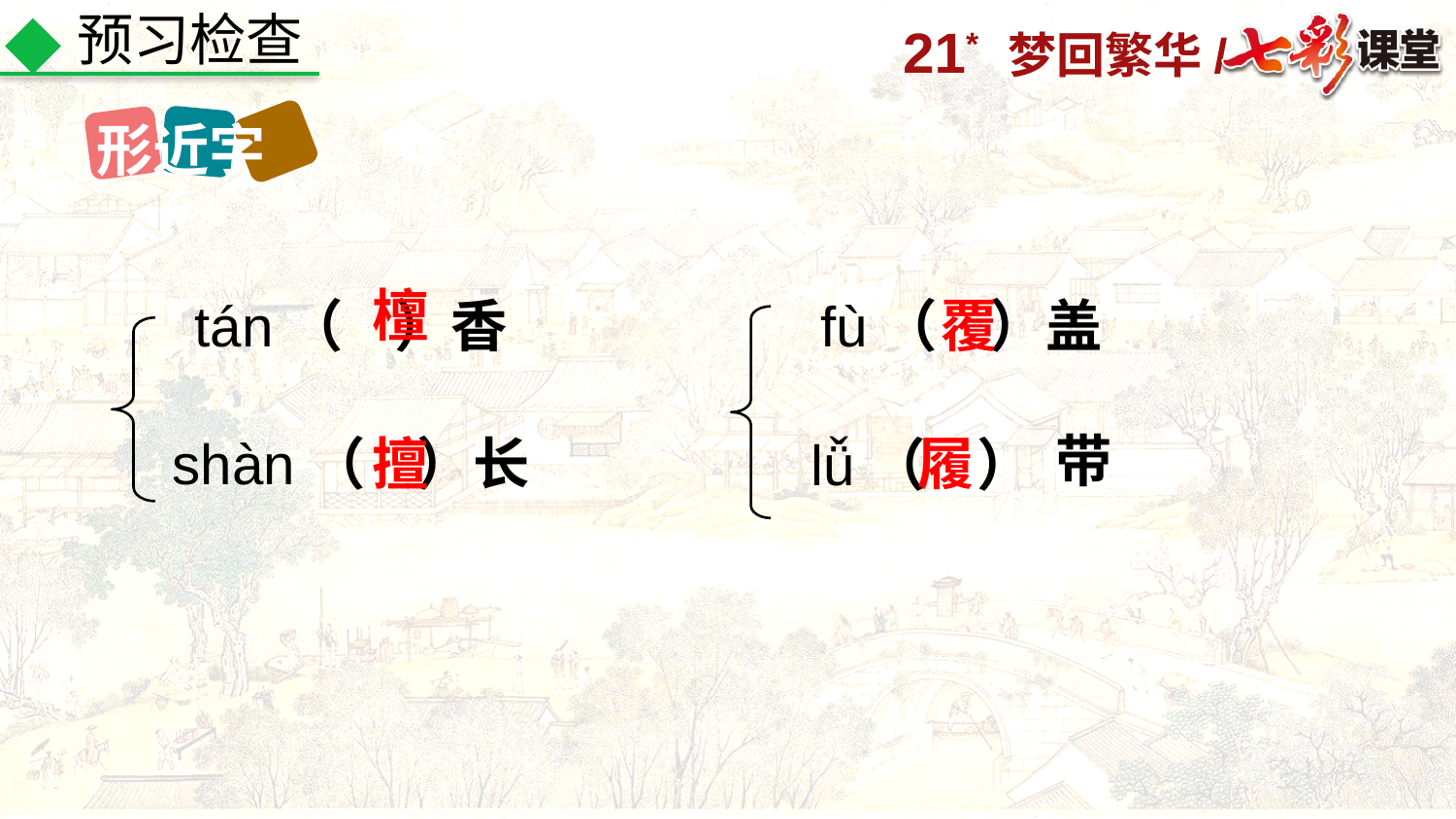

预习检查

形近字

檀
 tán（    ）香
fù（    ）盖
覆

带
shàn（    ）长
擅
履
lǚ（    ）